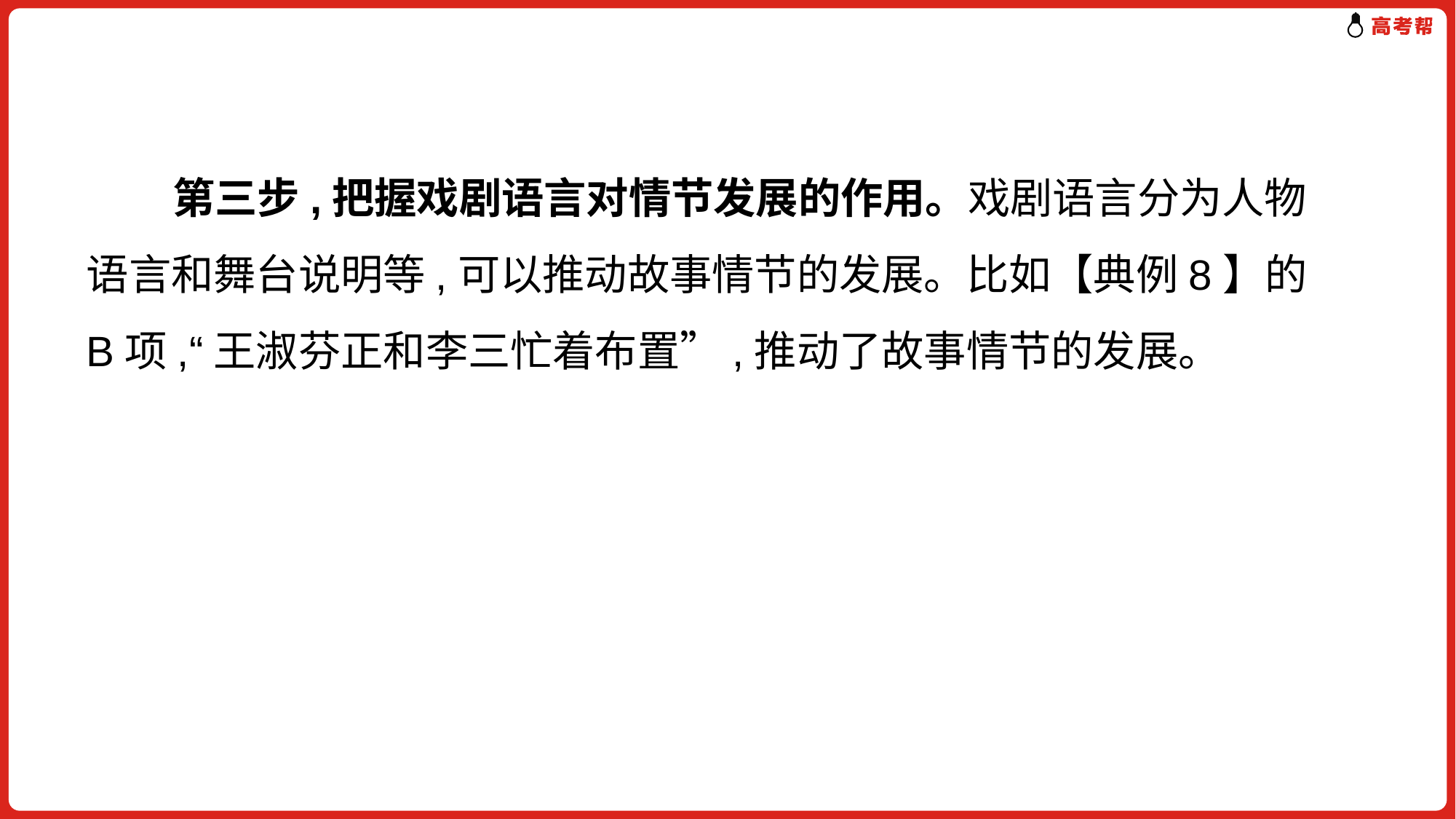

第三步,把握戏剧语言对情节发展的作用。戏剧语言分为人物语言和舞台说明等,可以推动故事情节的发展。比如【典例8】的B项,“王淑芬正和李三忙着布置”,推动了故事情节的发展。